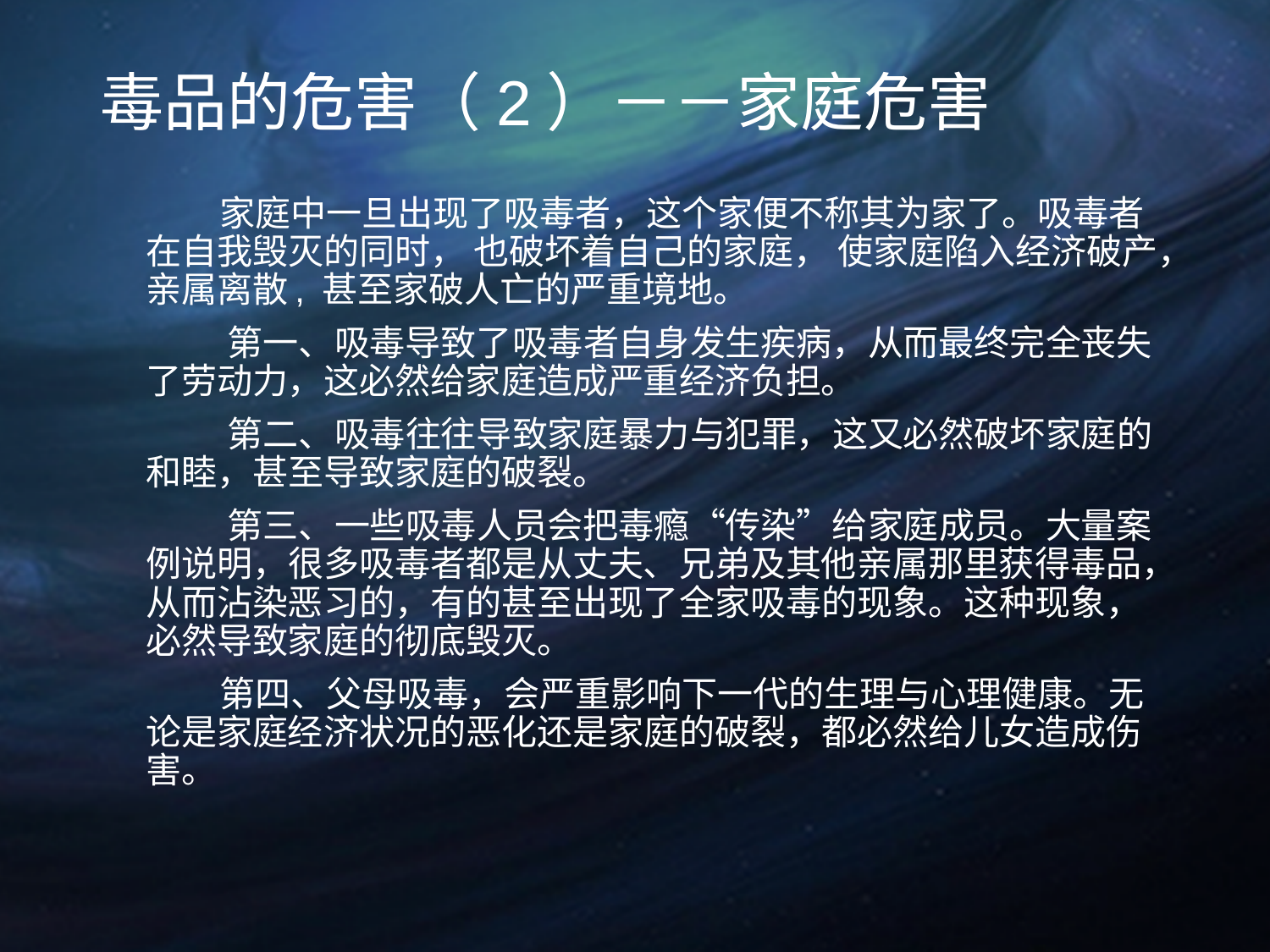

# 毒品的危害（2）－－家庭危害
              家庭中一旦出现了吸毒者，这个家便不称其为家了。吸毒者在自我毁灭的同时， 也破坏着自己的家庭， 使家庭陷入经济破产，亲属离散, 甚至家破人亡的严重境地。
               第一、吸毒导致了吸毒者自身发生疾病，从而最终完全丧失了劳动力，这必然给家庭造成严重经济负担。
               第二、吸毒往往导致家庭暴力与犯罪，这又必然破坏家庭的和睦，甚至导致家庭的破裂。
               第三、一些吸毒人员会把毒瘾“传染”给家庭成员。大量案例说明，很多吸毒者都是从丈夫、兄弟及其他亲属那里获得毒品，从而沾染恶习的，有的甚至出现了全家吸毒的现象。这种现象，必然导致家庭的彻底毁灭。
              第四、父母吸毒，会严重影响下一代的生理与心理健康。无论是家庭经济状况的恶化还是家庭的破裂，都必然给儿女造成伤害。
52